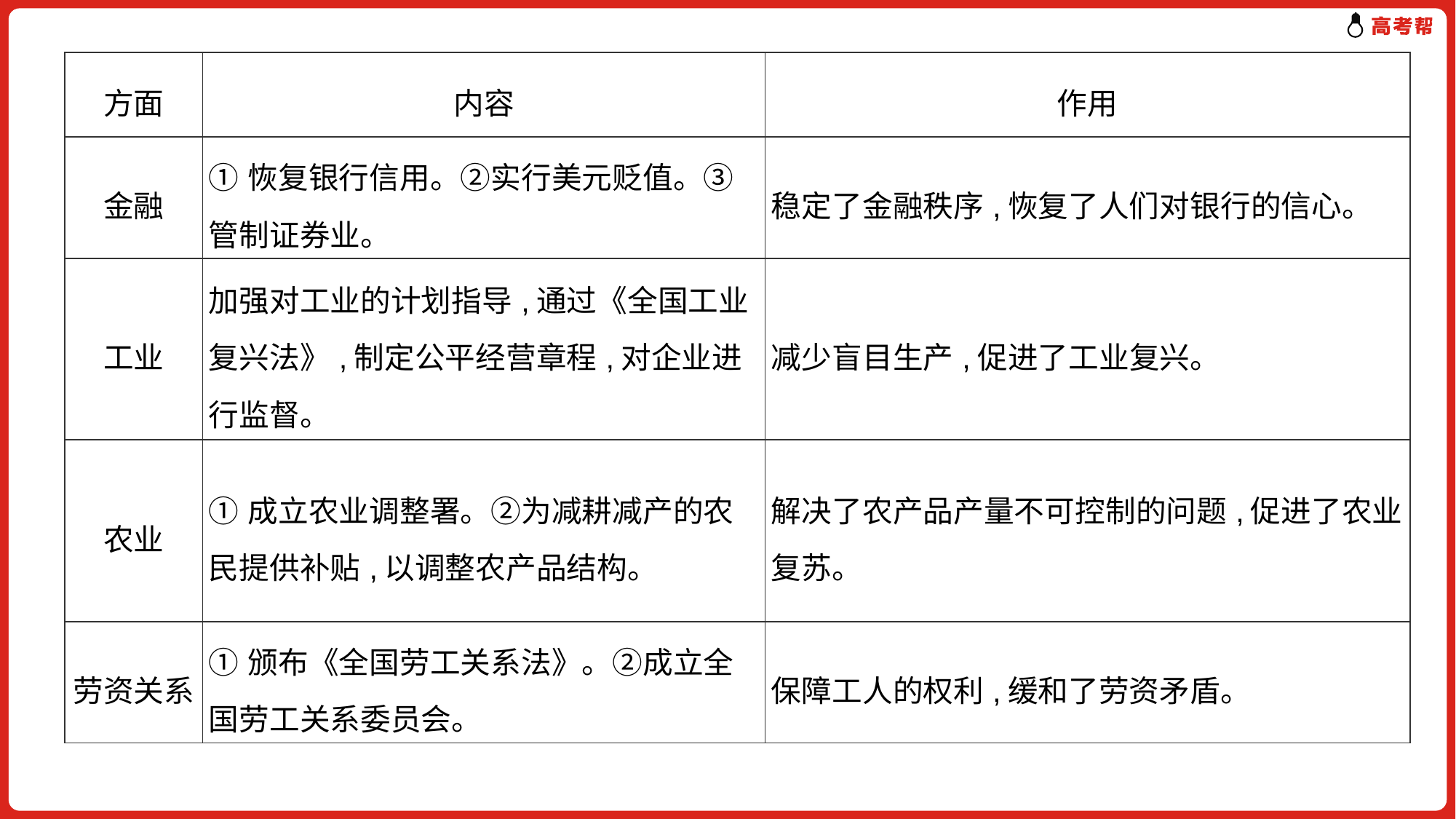

| 方面 | 内容 | 作用 |
| --- | --- | --- |
| 金融 | ①恢复银行信用。②实行美元贬值。③管制证券业。 | 稳定了金融秩序,恢复了人们对银行的信心。 |
| 工业 | 加强对工业的计划指导,通过《全国工业复兴法》,制定公平经营章程,对企业进行监督。 | 减少盲目生产,促进了工业复兴。 |
| 农业 | ①成立农业调整署。②为减耕减产的农民提供补贴,以调整农产品结构。 | 解决了农产品产量不可控制的问题,促进了农业复苏。 |
| 劳资关系 | ①颁布《全国劳工关系法》。②成立全国劳工关系委员会。 | 保障工人的权利,缓和了劳资矛盾。 |